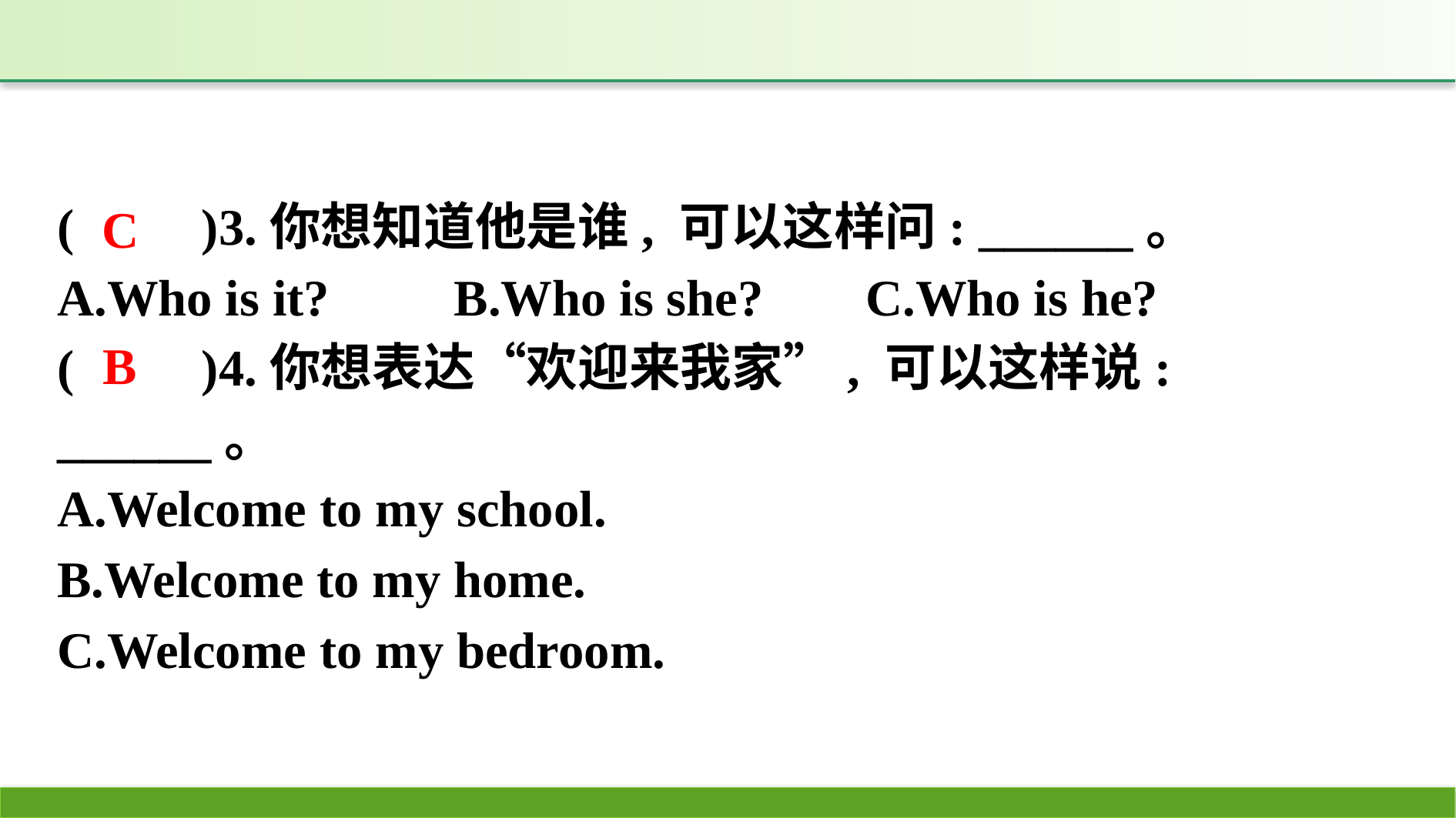

(　　)3.你想知道他是谁, 可以这样问: ______。
A.Who is it? 	B.Who is she? 	C.Who is he?
(　　)4.你想表达“欢迎来我家”, 可以这样说: ______。
A.Welcome to my school.
B.Welcome to my home.
C.Welcome to my bedroom.
C
B